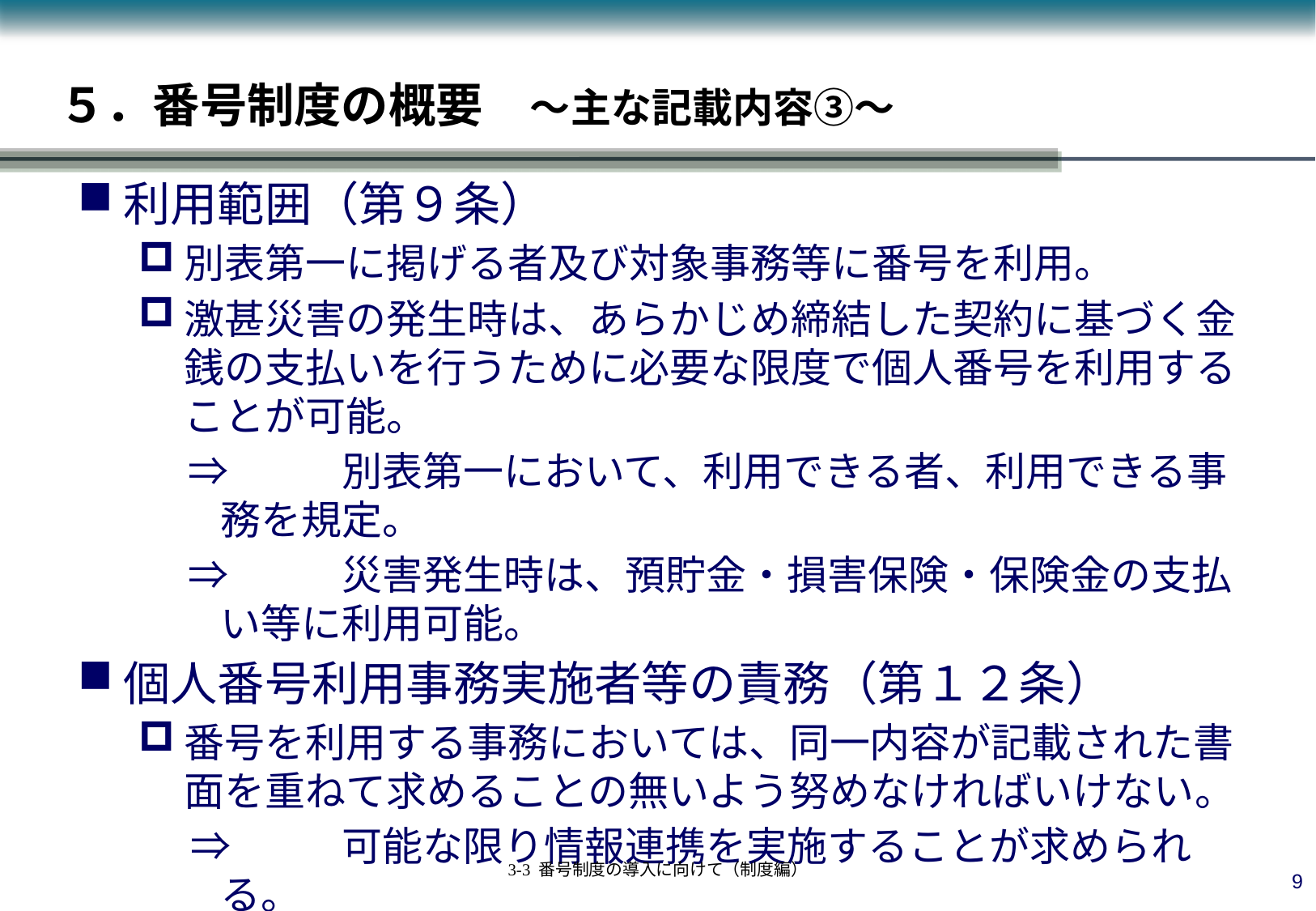

# ５．番号制度の概要　～主な記載内容③～
利用範囲（第９条）
別表第一に掲げる者及び対象事務等に番号を利用。
激甚災害の発生時は、あらかじめ締結した契約に基づく金銭の支払いを行うために必要な限度で個人番号を利用することが可能。
　⇒	別表第一において、利用できる者、利用できる事務を規定。
　⇒	災害発生時は、預貯金・損害保険・保険金の支払い等に利用可能。
個人番号利用事務実施者等の責務（第１２条）
番号を利用する事務においては、同一内容が記載された書面を重ねて求めることの無いよう努めなければいけない。
　⇒	可能な限り情報連携を実施することが求められる。

9
3-3 番号制度の導入に向けて（制度編）